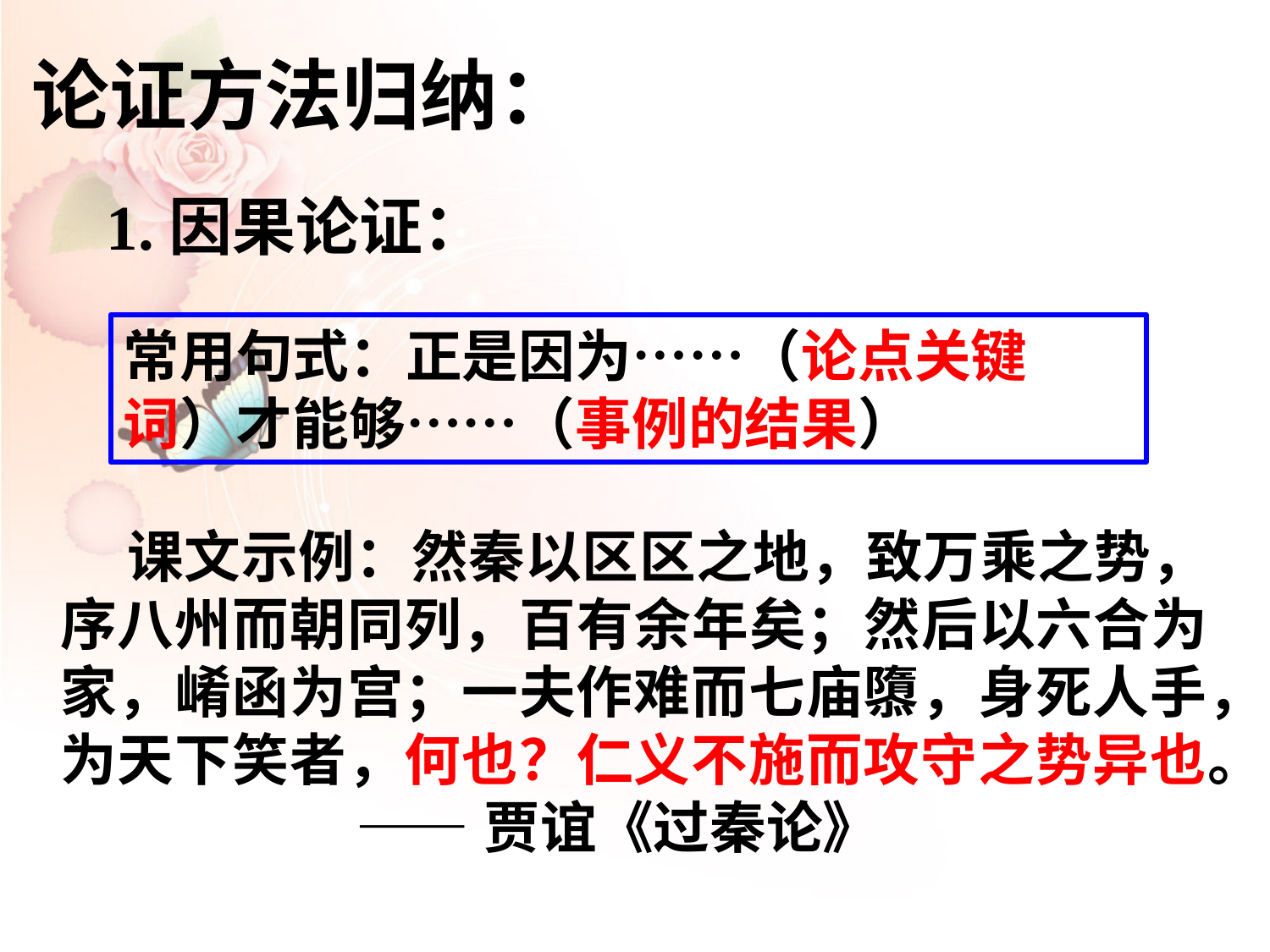

论证方法归纳：
1.因果论证：
常用句式：正是因为……（论点关键词）才能够……（事例的结果）
    课文示例：然秦以区区之地，致万乘之势，序八州而朝同列，百有余年矣；然后以六合为家，崤函为宫；一夫作难而七庙隳，身死人手，为天下笑者，何也？仁义不施而攻守之势异也。
                       ——贾谊《过秦论》